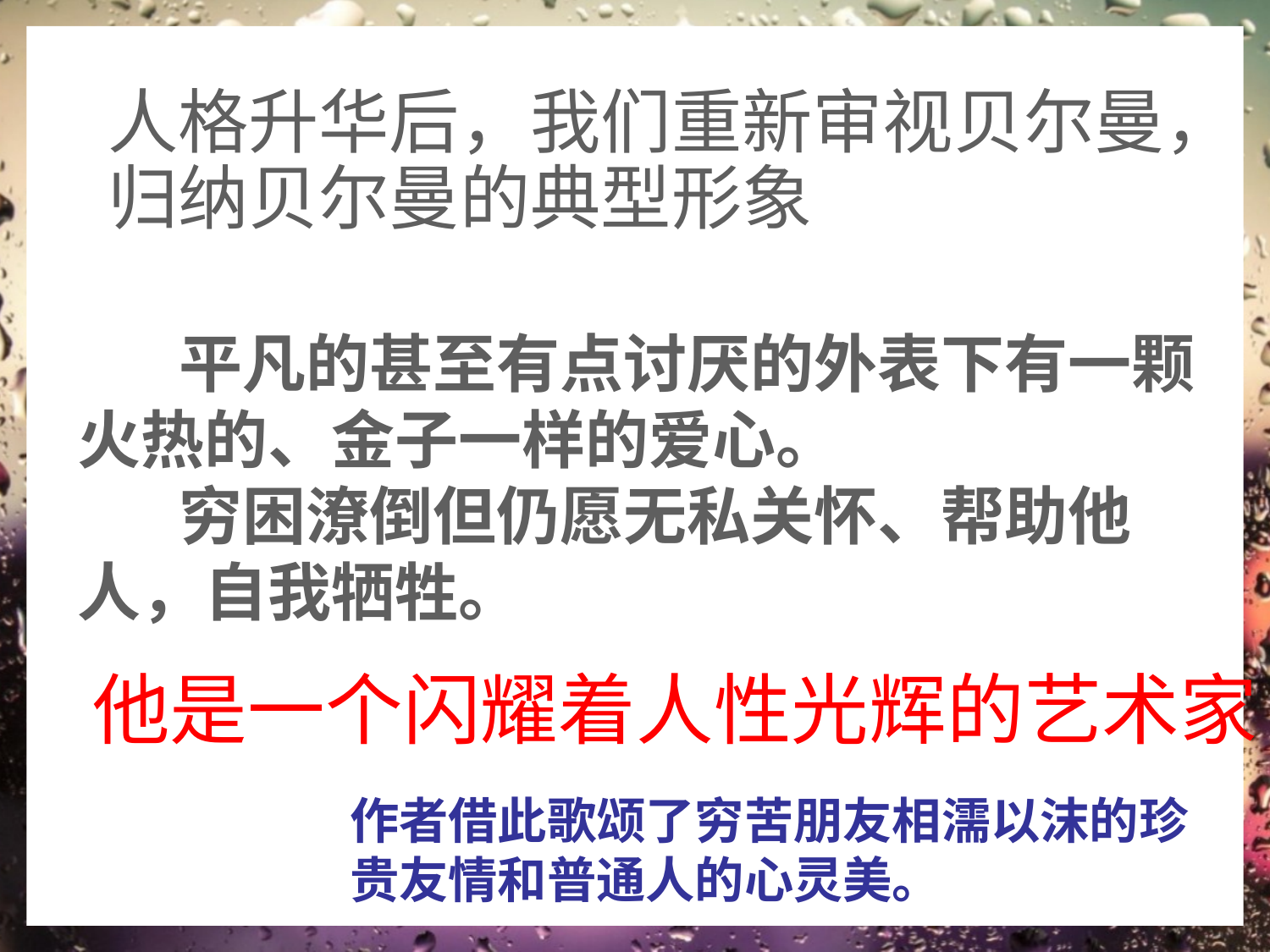

# 人格升华后，我们重新审视贝尔曼，归纳贝尔曼的典型形象
      平凡的甚至有点讨厌的外表下有一颗火热的、金子一样的爱心。
      穷困潦倒但仍愿无私关怀、帮助他人，自我牺牲。

他是一个闪耀着人性光辉的艺术家
作者借此歌颂了穷苦朋友相濡以沫的珍贵友情和普通人的心灵美。